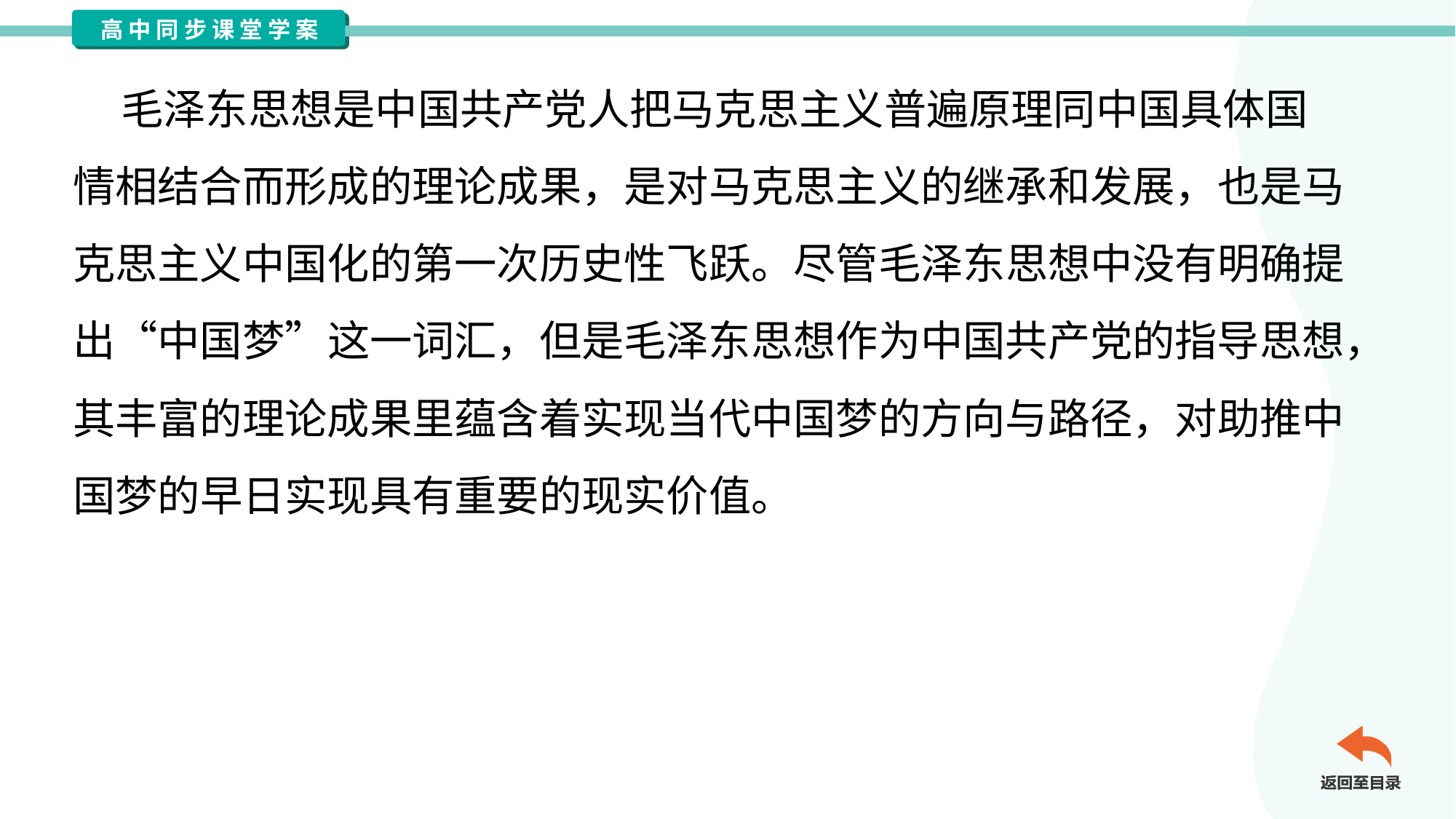

毛泽东思想是中国共产党人把马克思主义普遍原理同中国具体国
情相结合而形成的理论成果，是对马克思主义的继承和发展，也是马
克思主义中国化的第一次历史性飞跃。尽管毛泽东思想中没有明确提
出“中国梦”这一词汇，但是毛泽东思想作为中国共产党的指导思想，
其丰富的理论成果里蕴含着实现当代中国梦的方向与路径，对助推中
国梦的早日实现具有重要的现实价值。